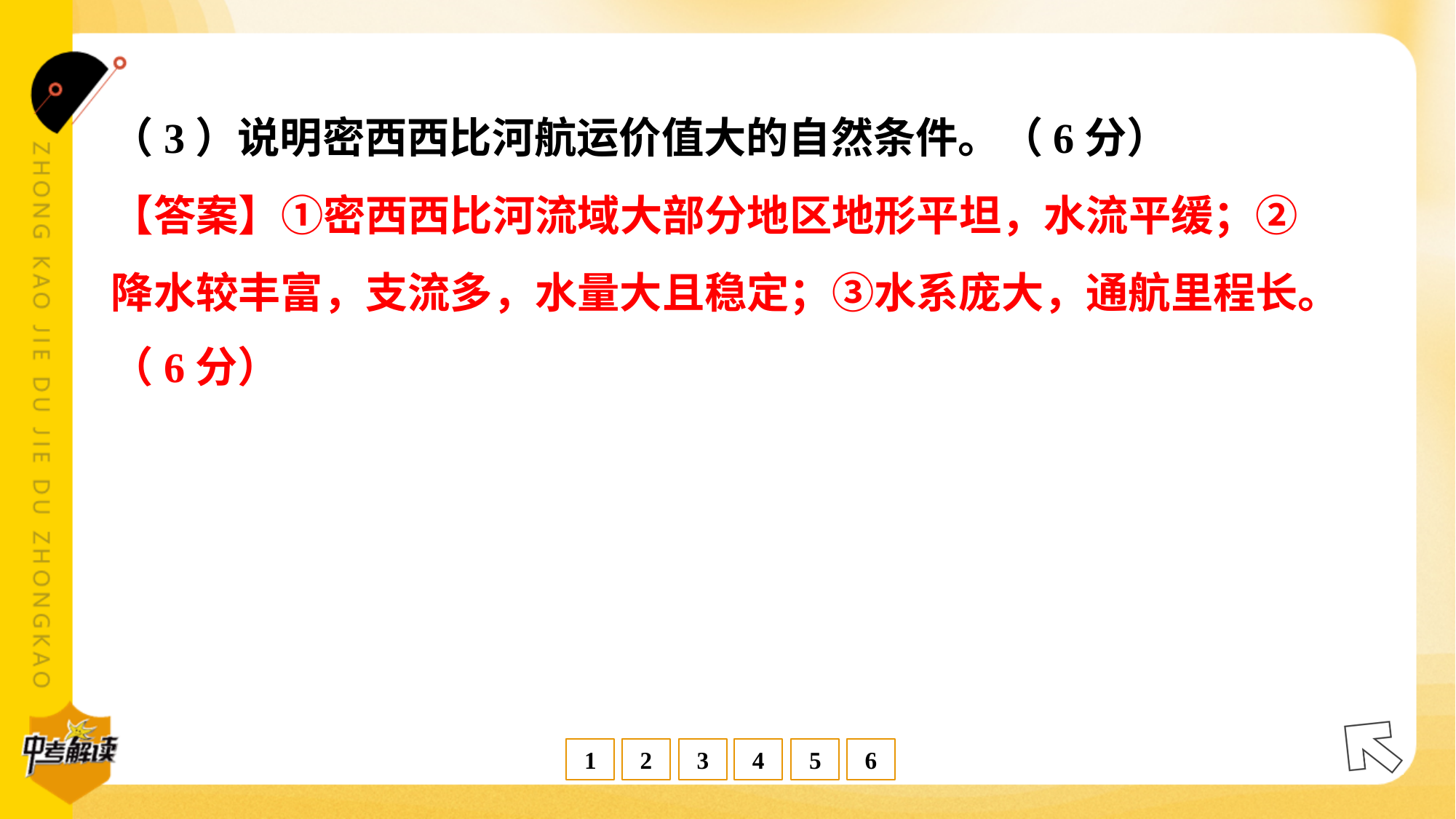

（3）说明密西西比河航运价值大的自然条件。（6分）
【答案】①密西西比河流域大部分地区地形平坦，水流平缓；②
降水较丰富，支流多，水量大且稳定；③水系庞大，通航里程长。
（6分）